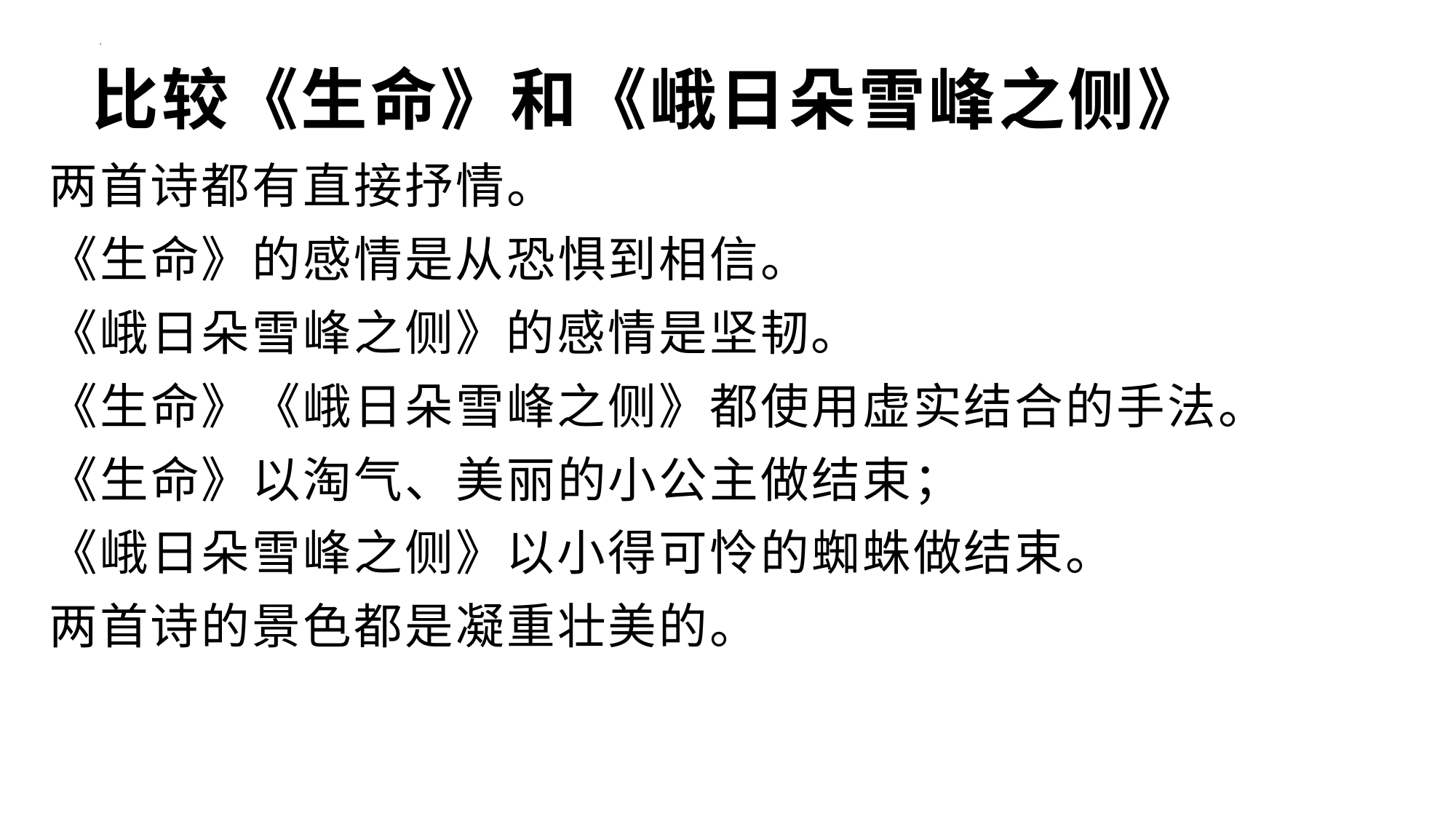

# 比较《生命》和《峨日朵雪峰之侧》
两首诗都有直接抒情。
《生命》的感情是从恐惧到相信。
《峨日朵雪峰之侧》的感情是坚韧。
《生命》《峨日朵雪峰之侧》都使用虚实结合的手法。
《生命》以淘气、美丽的小公主做结束；
《峨日朵雪峰之侧》以小得可怜的蜘蛛做结束。
两首诗的景色都是凝重壮美的。